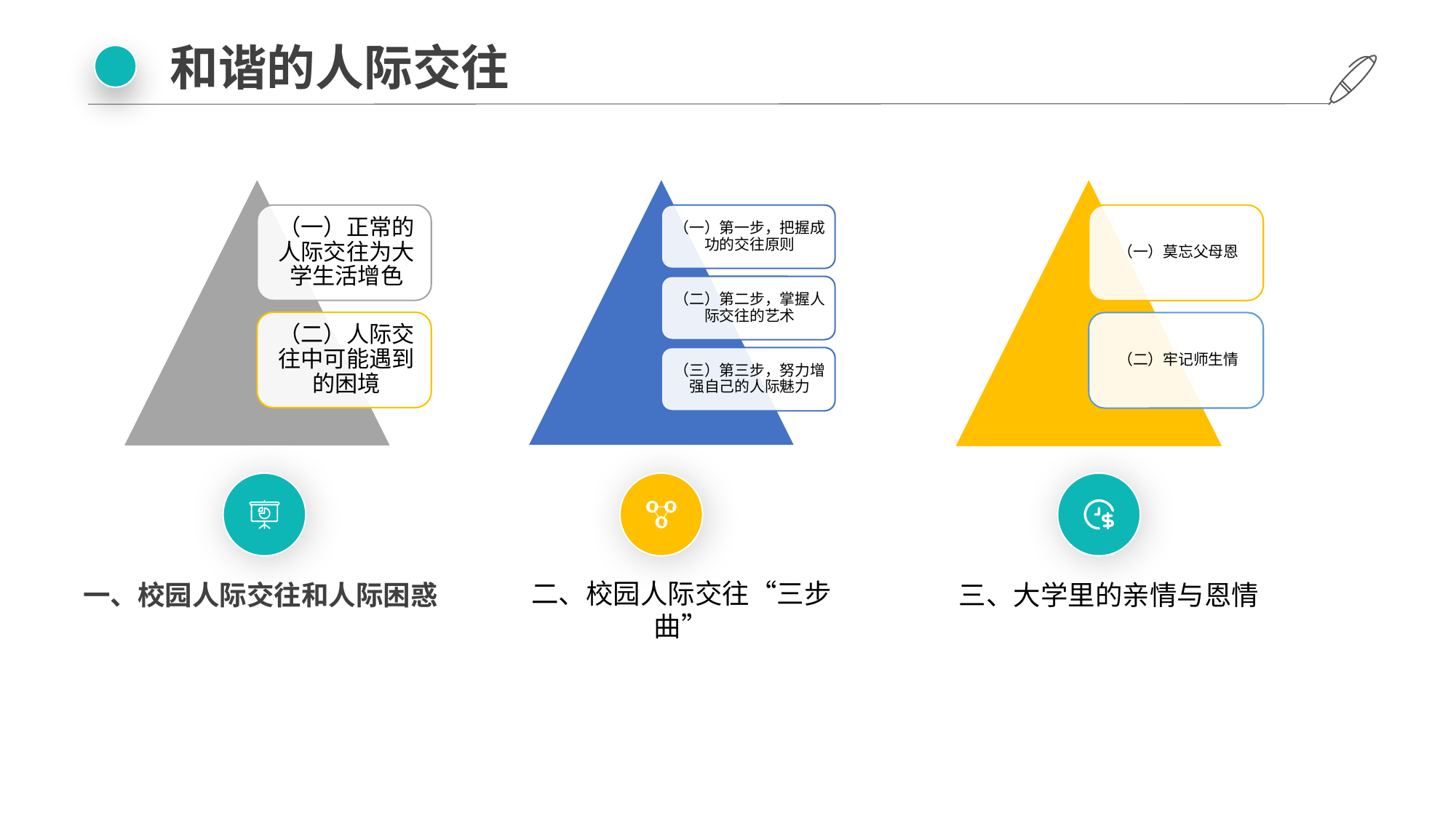

和谐的人际交往

（一）正常的人际交往为大学生活增色
（二）人际交往中可能遇到的困境
（一）莫忘父母恩
（二）牢记师生情
（一）第一步，把握成功的交往原则
（二）第二步，掌握人际交往的艺术
（三）第三步，努力增强自己的人际魅力

二、校园人际交往“三步曲”
一、校园人际交往和人际困惑
三、大学里的亲情与恩情